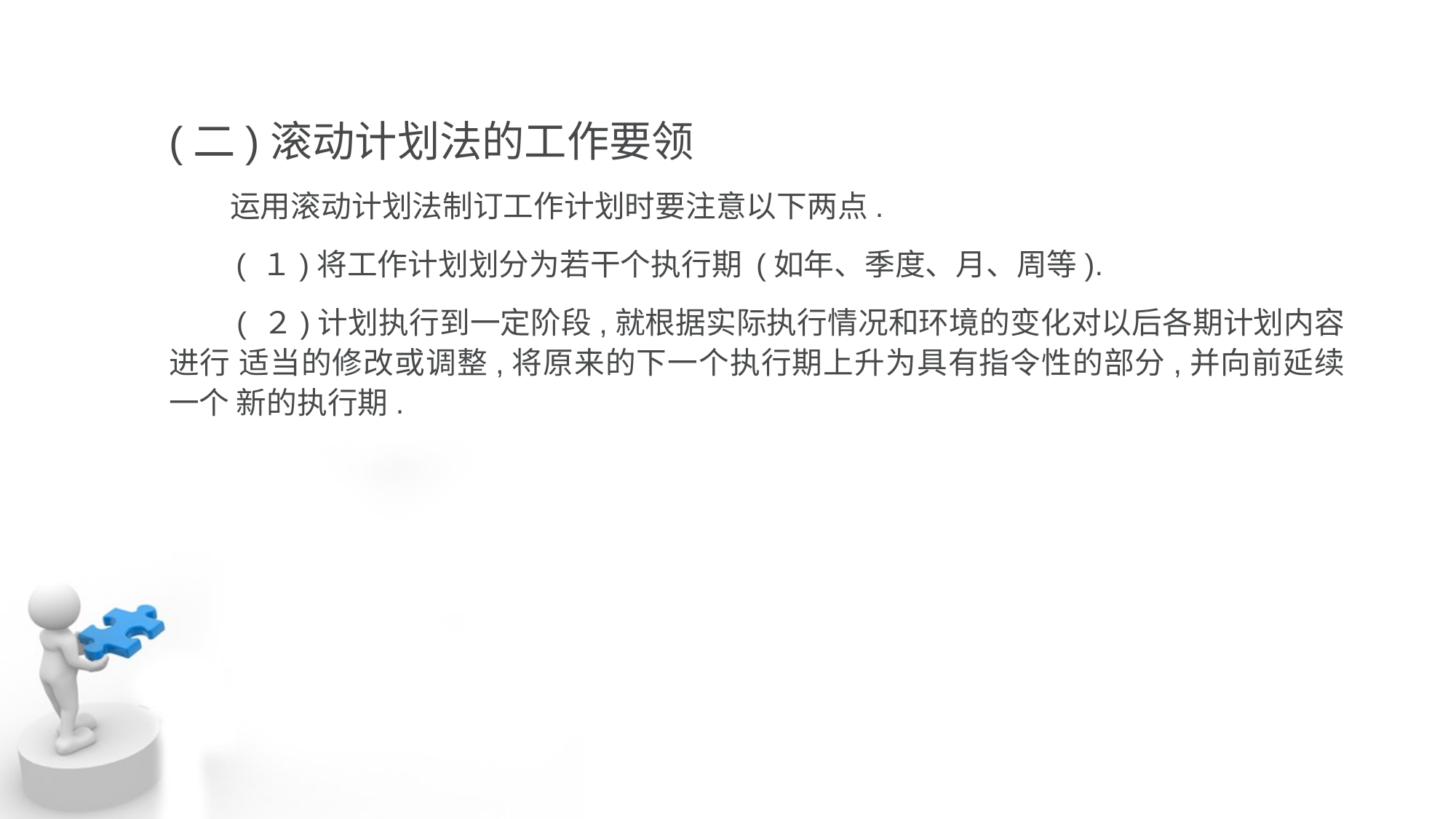

(二)滚动计划法的工作要领
        运用滚动计划法制订工作计划时要注意以下两点.
        ( １)将工作计划划分为若干个执行期 (如年、季度、月、周等).
        ( ２)计划执行到一定阶段,就根据实际执行情况和环境的变化对以后各期计划内容进行 适当的修改或调整,将原来的下一个执行期上升为具有指令性的部分,并向前延续一个 新的执行期.